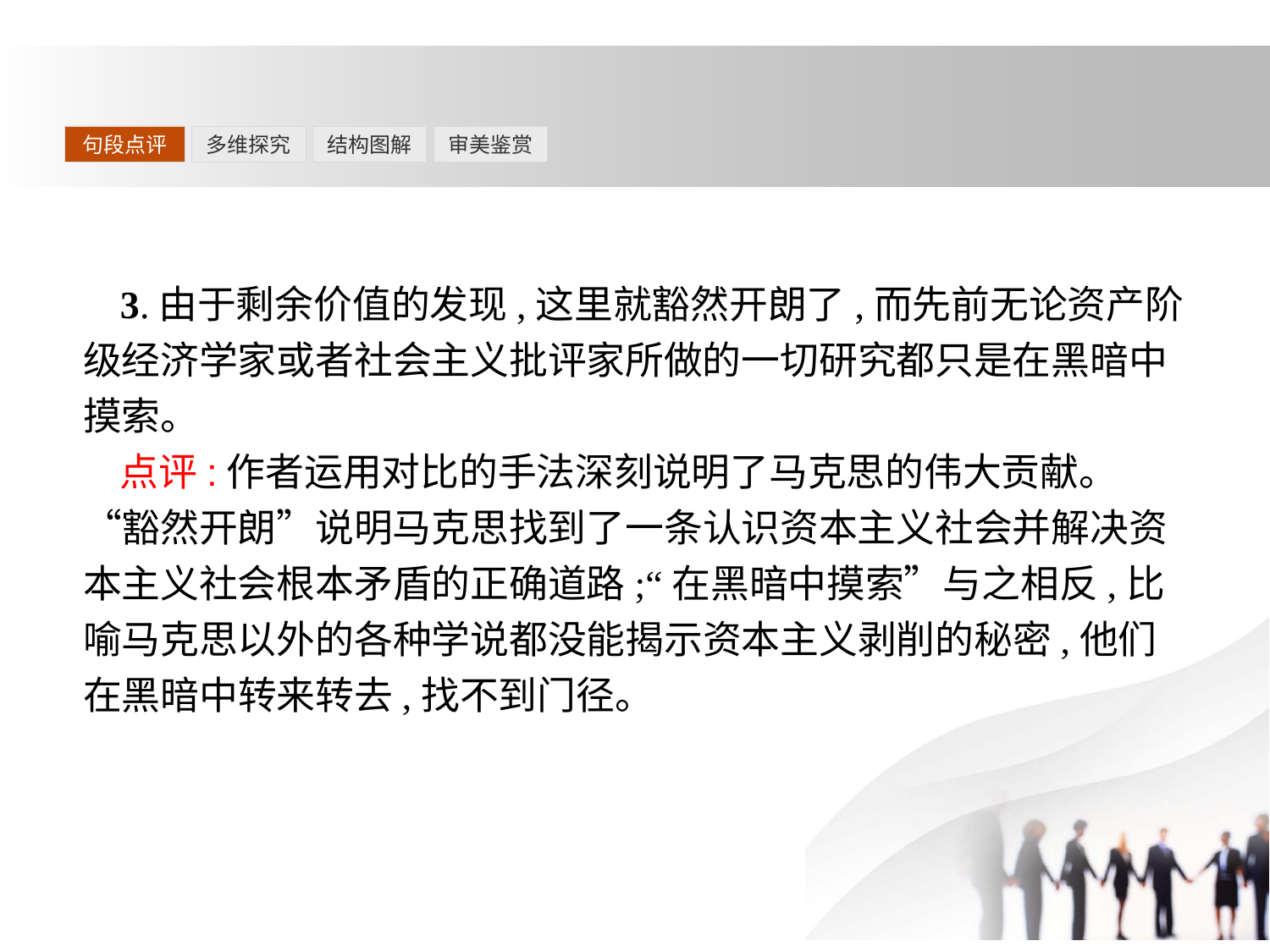

句段点评
多维探究
结构图解
审美鉴赏
3.由于剩余价值的发现,这里就豁然开朗了,而先前无论资产阶级经济学家或者社会主义批评家所做的一切研究都只是在黑暗中摸索。
点评:作者运用对比的手法深刻说明了马克思的伟大贡献。“豁然开朗”说明马克思找到了一条认识资本主义社会并解决资本主义社会根本矛盾的正确道路;“在黑暗中摸索”与之相反,比喻马克思以外的各种学说都没能揭示资本主义剥削的秘密,他们在黑暗中转来转去,找不到门径。